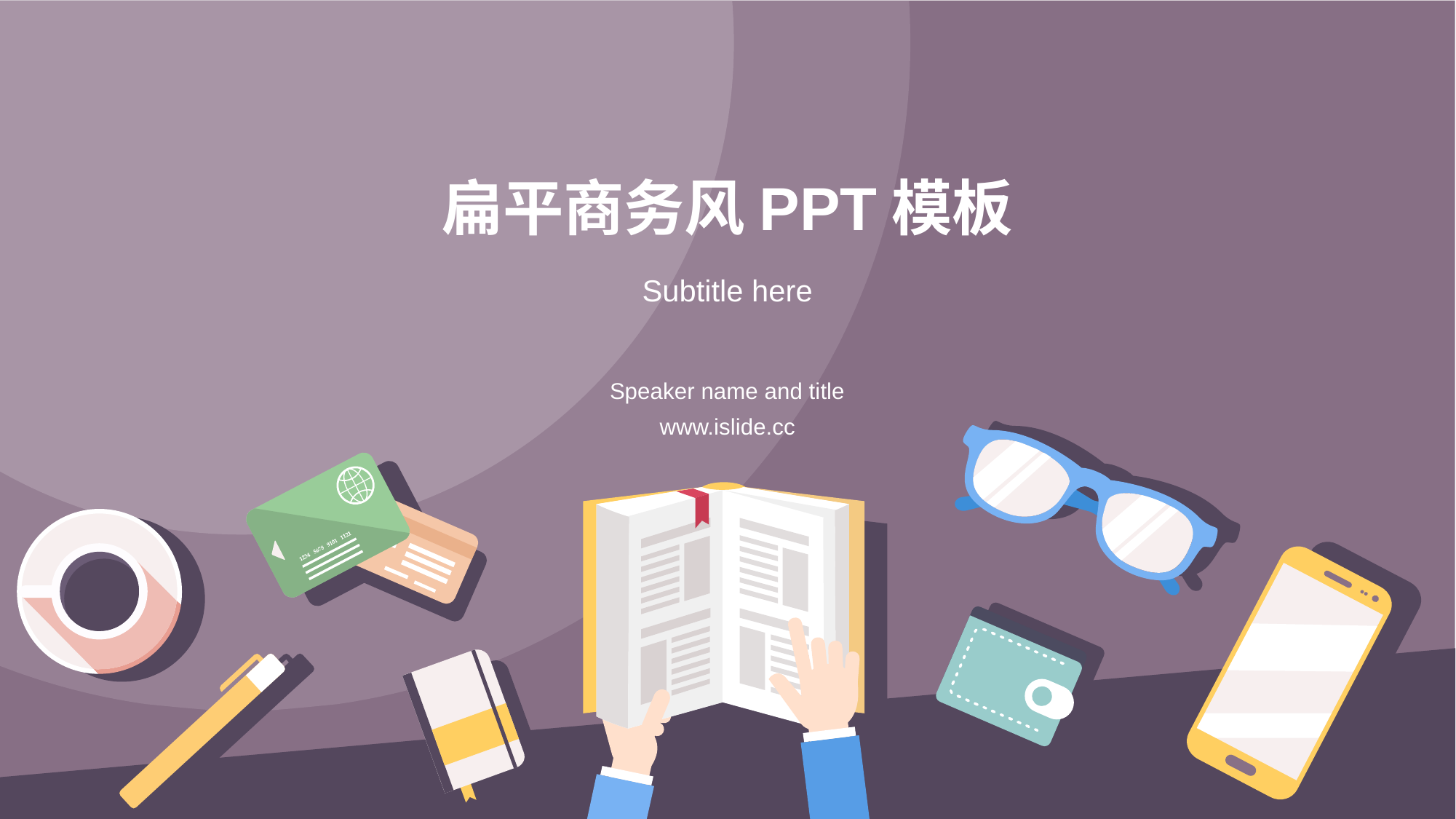

# 扁平商务风PPT模板
Subtitle here
Speaker name and title
www.islide.cc